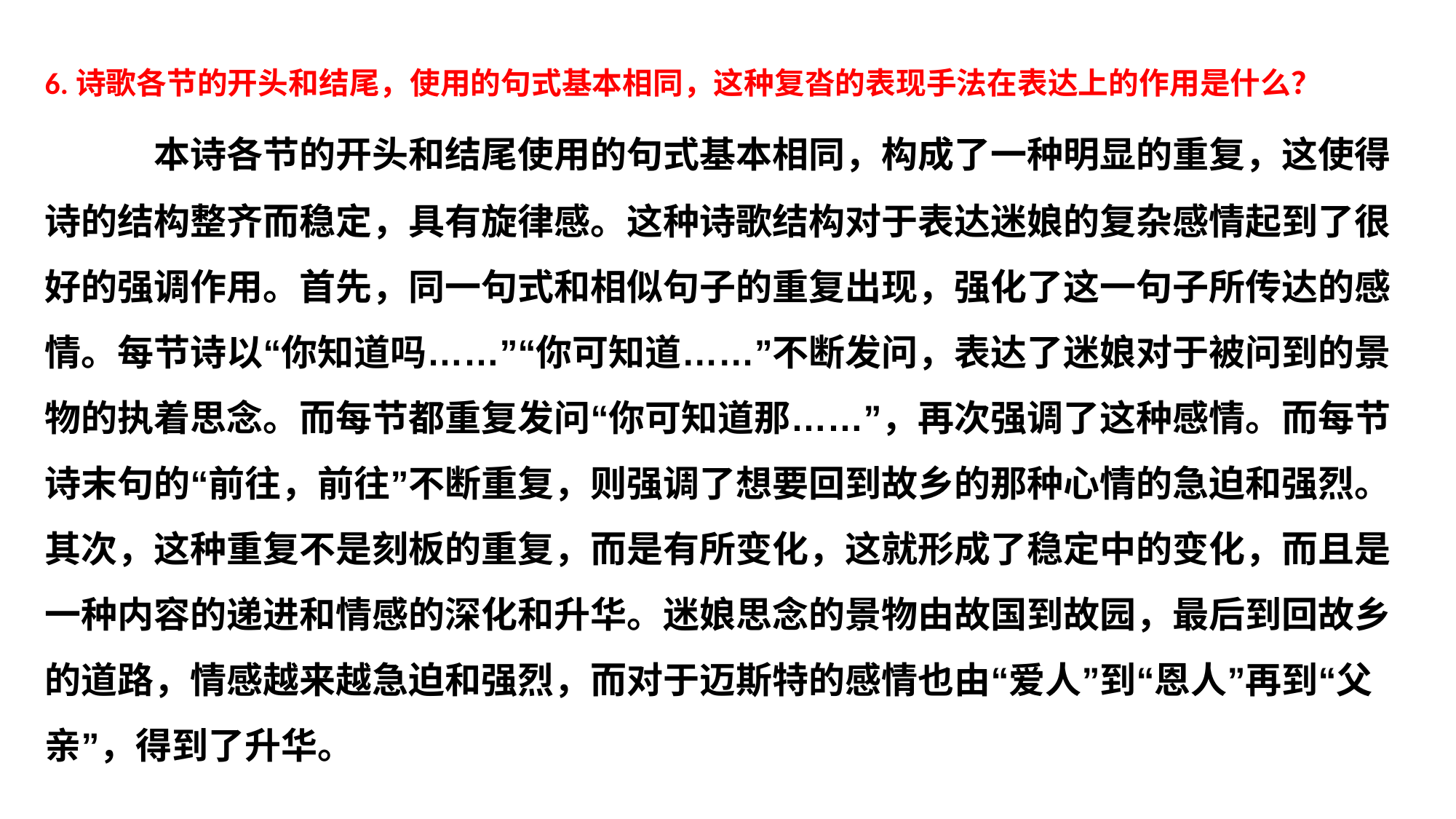

6.诗歌各节的开头和结尾，使用的句式基本相同，这种复沓的表现手法在表达上的作用是什么？
	本诗各节的开头和结尾使用的句式基本相同，构成了一种明显的重复，这使得诗的结构整齐而稳定，具有旋律感。这种诗歌结构对于表达迷娘的复杂感情起到了很好的强调作用。首先，同一句式和相似句子的重复出现，强化了这一句子所传达的感情。每节诗以“你知道吗……”“你可知道……”不断发问，表达了迷娘对于被问到的景物的执着思念。而每节都重复发问“你可知道那……”，再次强调了这种感情。而每节诗末句的“前往，前往”不断重复，则强调了想要回到故乡的那种心情的急迫和强烈。其次，这种重复不是刻板的重复，而是有所变化，这就形成了稳定中的变化，而且是一种内容的递进和情感的深化和升华。迷娘思念的景物由故国到故园，最后到回故乡的道路，情感越来越急迫和强烈，而对于迈斯特的感情也由“爱人”到“恩人”再到“父亲”，得到了升华。